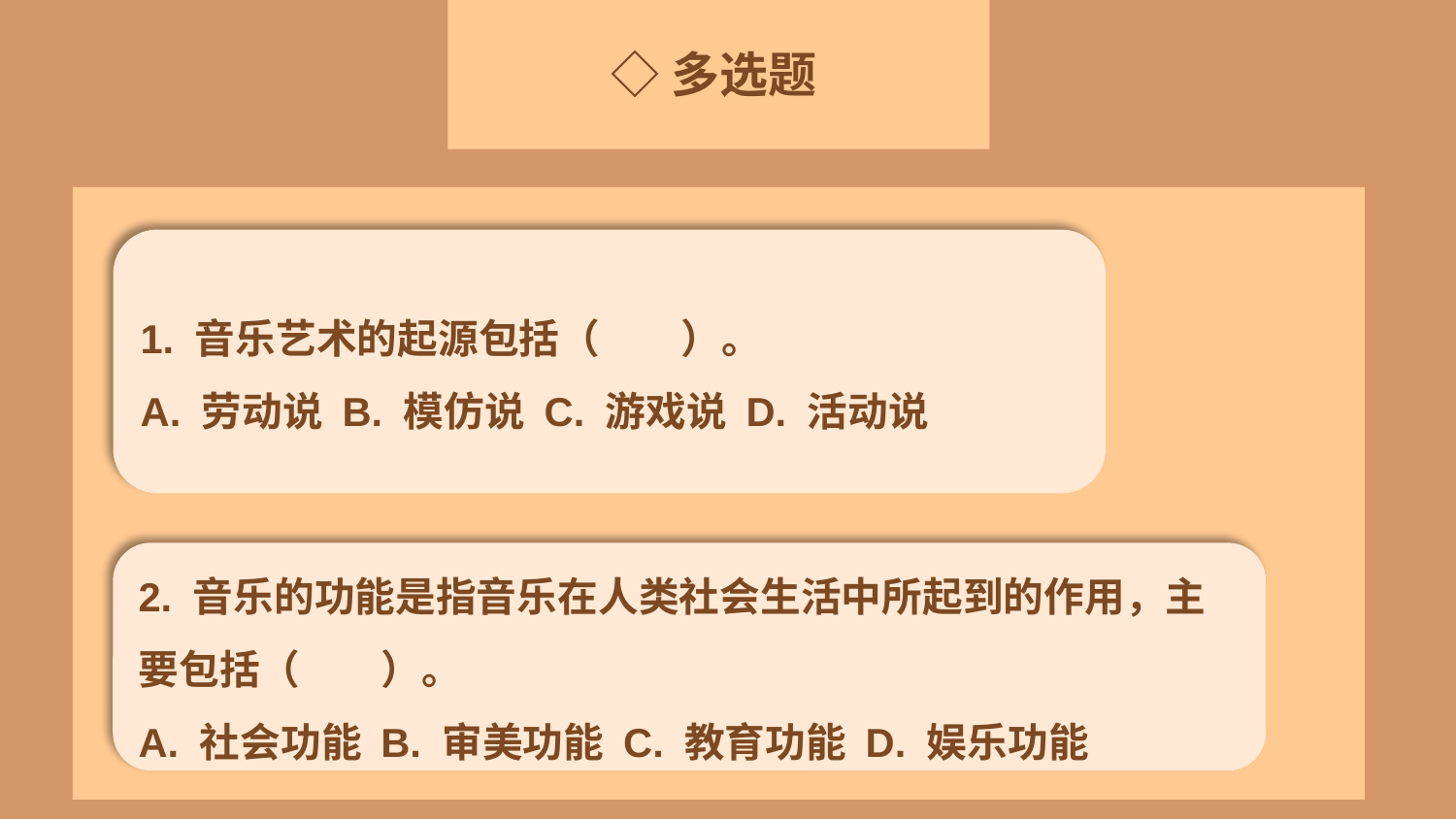

◇多选题

1. 音乐艺术的起源包括（　　）。
A. 劳动说 B. 模仿说 C. 游戏说 D. 活动说
2. 音乐的功能是指音乐在人类社会生活中所起到的作用，主要包括（　　）。
A. 社会功能 B. 审美功能 C. 教育功能 D. 娱乐功能